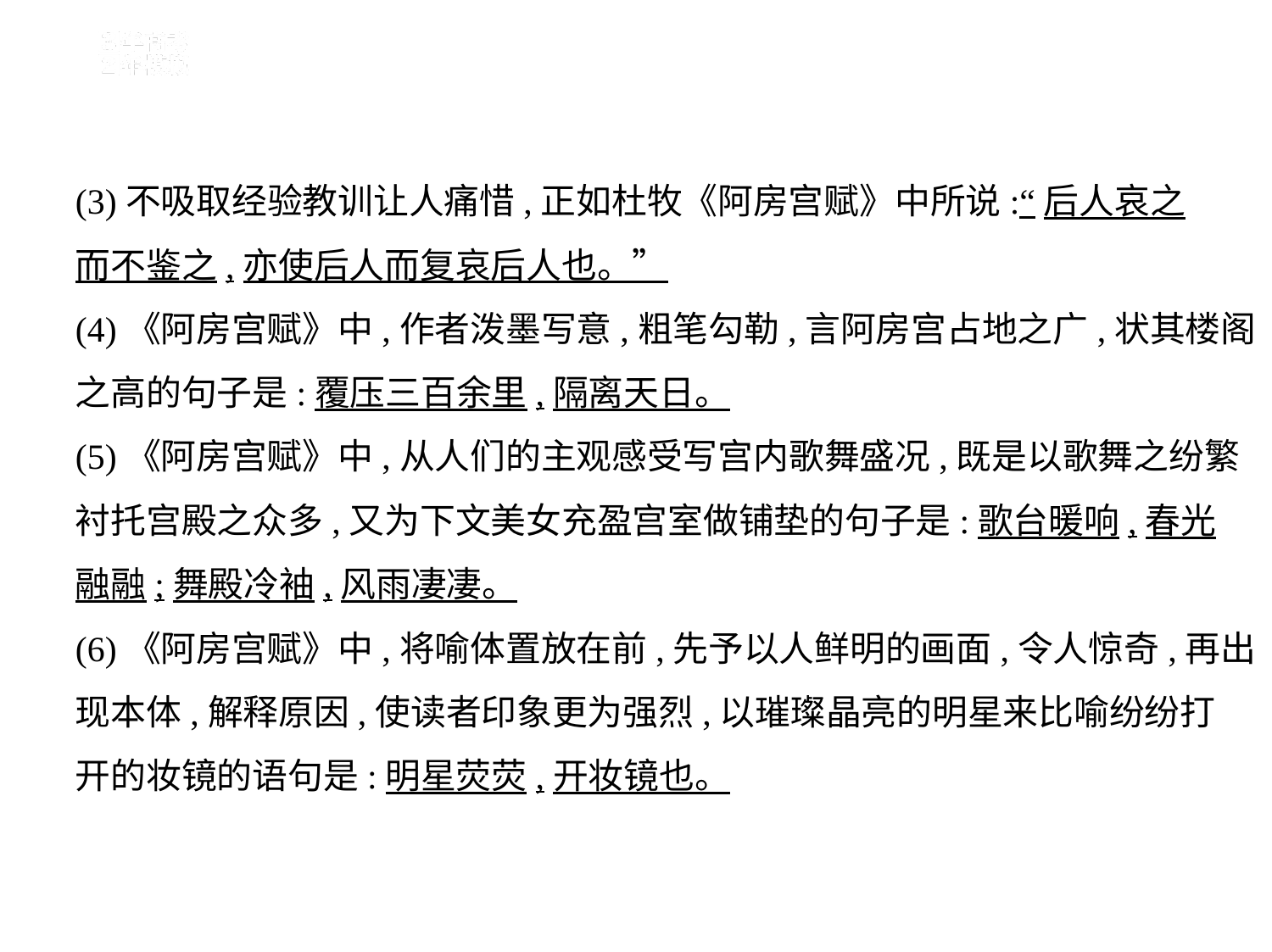

(3)不吸取经验教训让人痛惜,正如杜牧《阿房宫赋》中所说:“后人哀之
而不鉴之,亦使后人而复哀后人也。”
(4)《阿房宫赋》中,作者泼墨写意,粗笔勾勒,言阿房宫占地之广,状其楼阁
之高的句子是:覆压三百余里,隔离天日。
(5)《阿房宫赋》中,从人们的主观感受写宫内歌舞盛况,既是以歌舞之纷繁
衬托宫殿之众多,又为下文美女充盈宫室做铺垫的句子是:歌台暖响,春光
融融;舞殿冷袖,风雨凄凄。
(6)《阿房宫赋》中,将喻体置放在前,先予以人鲜明的画面,令人惊奇,再出
现本体,解释原因,使读者印象更为强烈,以璀璨晶亮的明星来比喻纷纷打
开的妆镜的语句是:明星荧荧,开妆镜也。